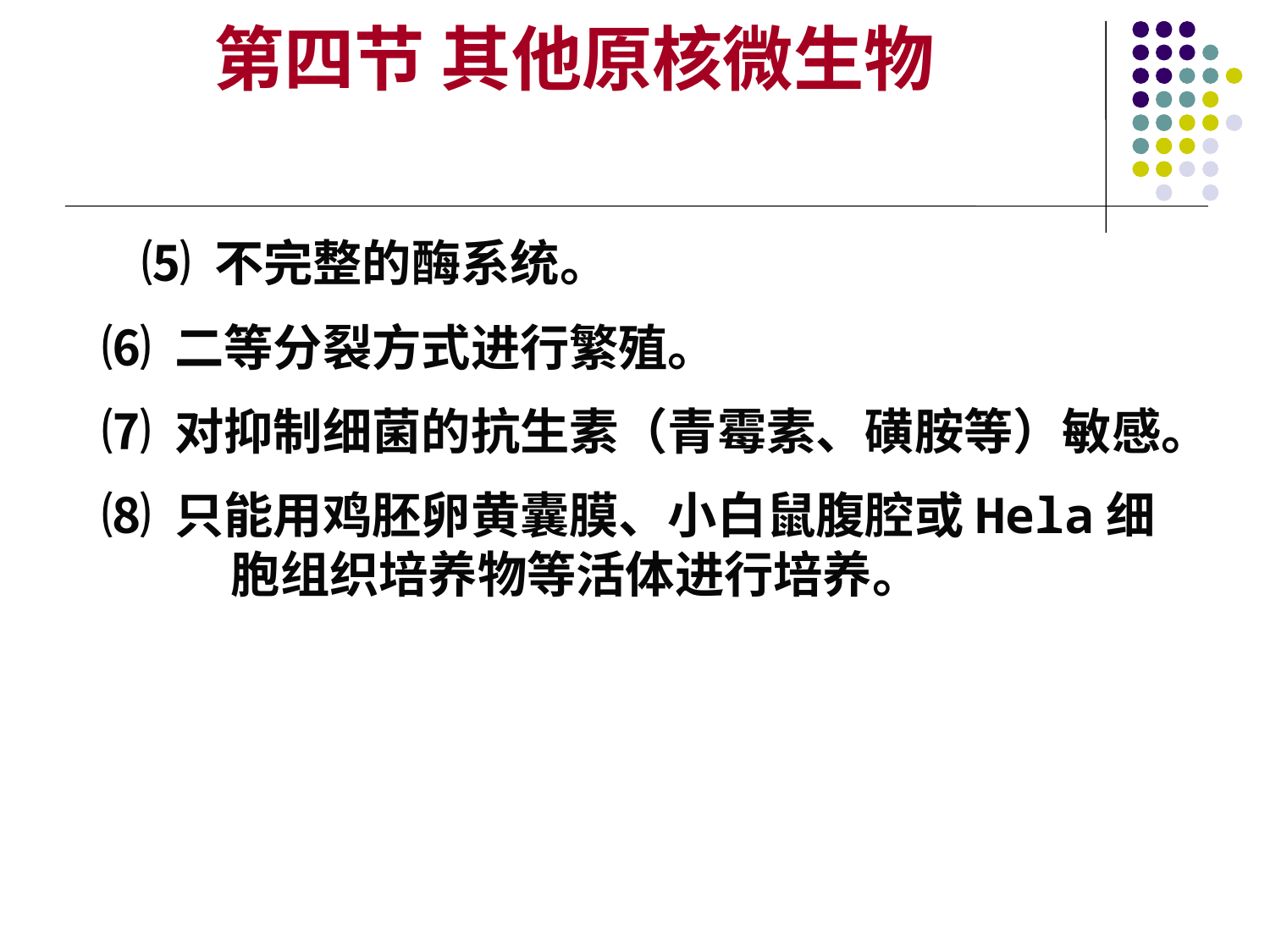

第四节 其他原核微生物
        ⑸ 不完整的酶系统。
    ⑹ 二等分裂方式进行繁殖。
    ⑺ 对抑制细菌的抗生素（青霉素、磺胺等）敏感。
    ⑻ 只能用鸡胚卵黄囊膜、小白鼠腹腔或Hela细胞组织培养物等活体进行培养。